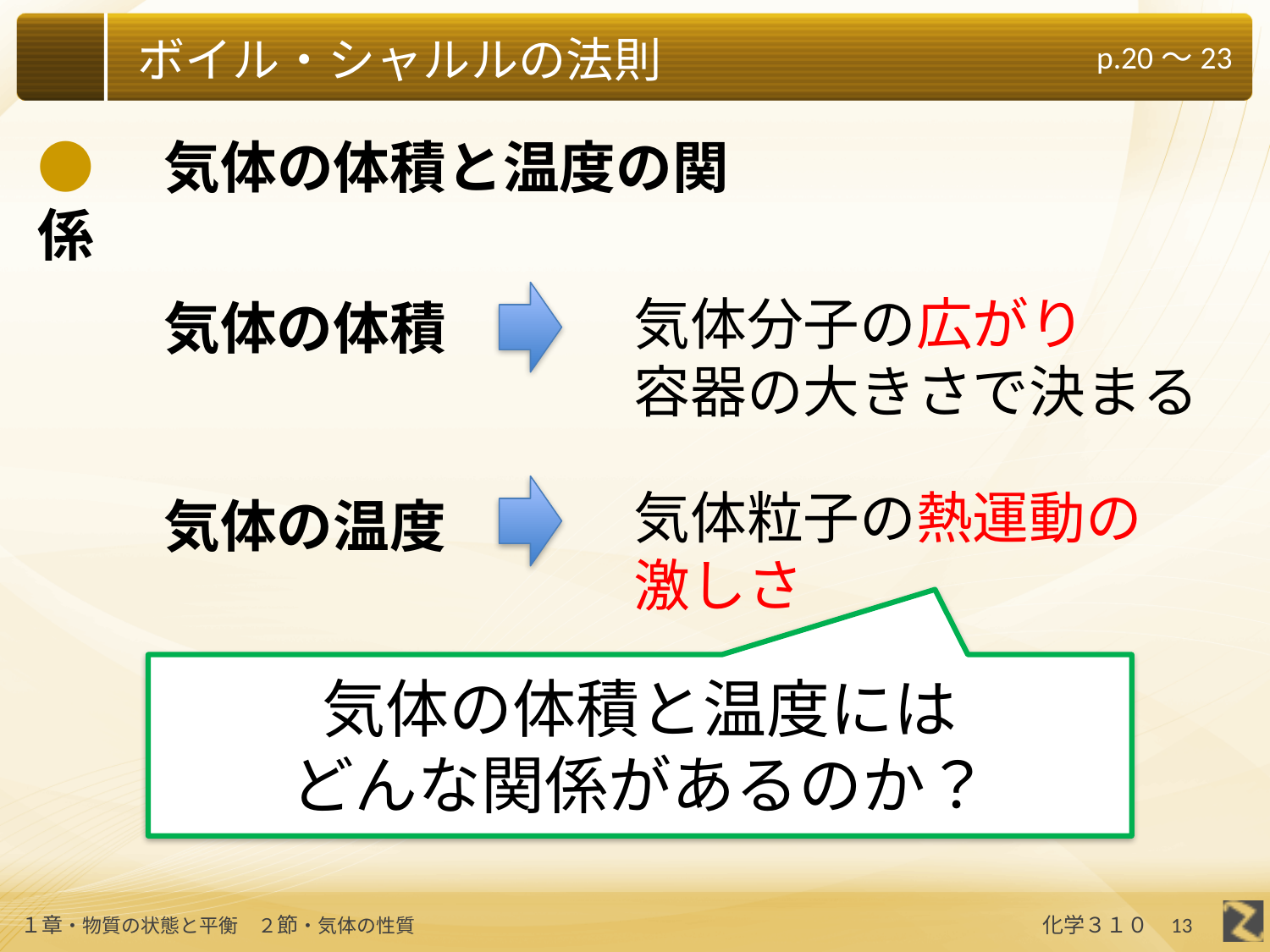

●　気体の体積と温度の関係

気体分子の広がり
容器の大きさで決まる
気体の体積

気体粒子の熱運動の激しさ
気体の温度
気体の体積と温度には
どんな関係があるのか？
13